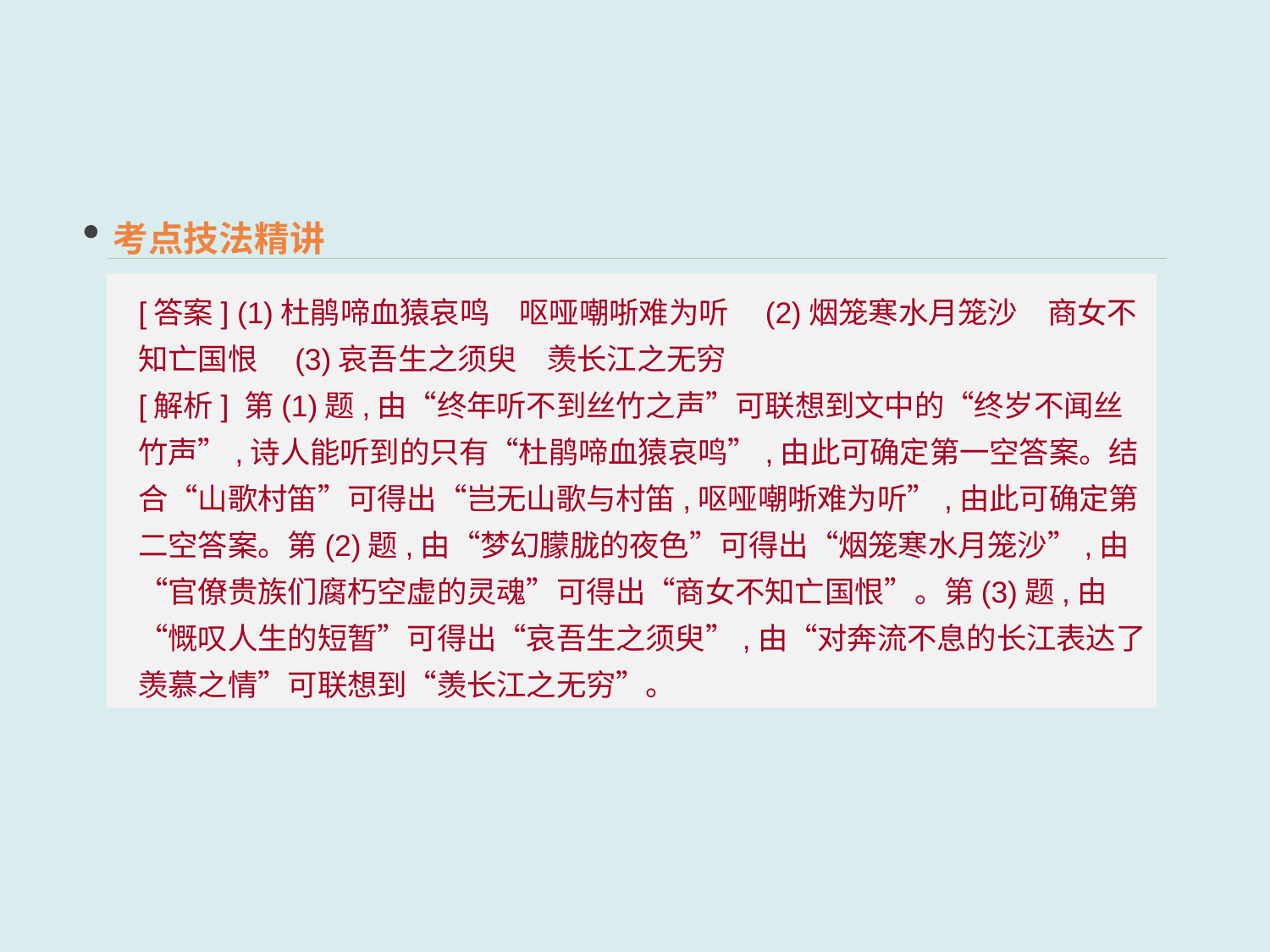

考点技法精讲

[答案] (1)杜鹃啼血猿哀鸣　呕哑嘲哳难为听　(2)烟笼寒水月笼沙　商女不知亡国恨　(3)哀吾生之须臾　羡长江之无穷
[解析] 第(1)题,由“终年听不到丝竹之声”可联想到文中的“终岁不闻丝竹声”,诗人能听到的只有“杜鹃啼血猿哀鸣”,由此可确定第一空答案。结合“山歌村笛”可得出“岂无山歌与村笛,呕哑嘲哳难为听”,由此可确定第二空答案。第(2)题,由“梦幻朦胧的夜色”可得出“烟笼寒水月笼沙”,由“官僚贵族们腐朽空虚的灵魂”可得出“商女不知亡国恨”。第(3)题,由“慨叹人生的短暂”可得出“哀吾生之须臾”,由“对奔流不息的长江表达了羡慕之情”可联想到“羡长江之无穷”。